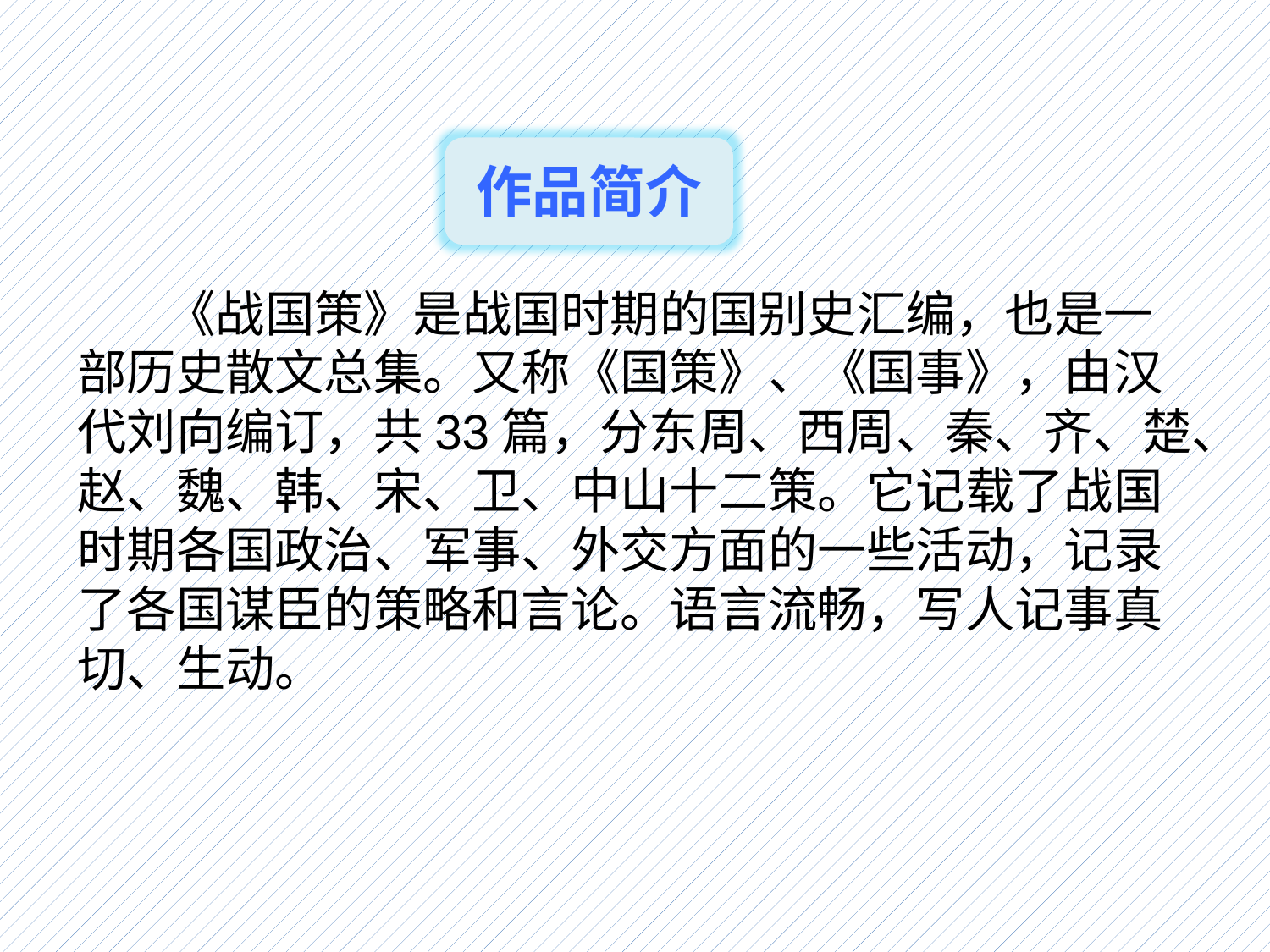

作品简介
       《战国策》是战国时期的国别史汇编，也是一部历史散文总集。又称《国策》、《国事》，由汉代刘向编订，共33篇，分东周、西周、秦、齐、楚、赵、魏、韩、宋、卫、中山十二策。它记载了战国时期各国政治、军事、外交方面的一些活动，记录了各国谋臣的策略和言论。语言流畅，写人记事真切、生动。